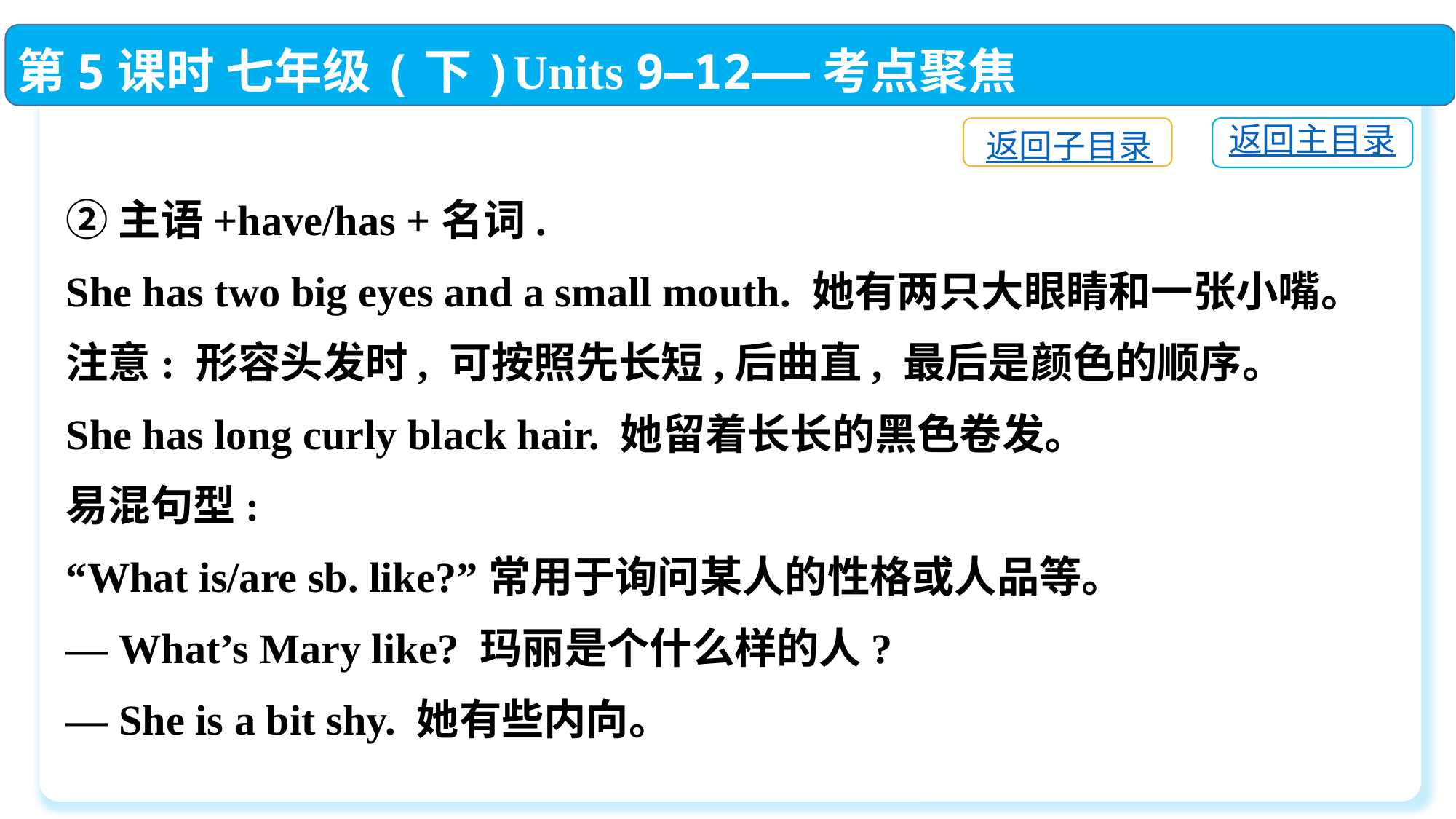

第5课时 七年级(下)Units 9—12——考点聚焦

返回主目录

返回子目录
②主语+have/has +名词.
She has two big eyes and a small mouth. 她有两只大眼睛和一张小嘴。
注意: 形容头发时, 可按照先长短,后曲直, 最后是颜色的顺序。
She has long curly black hair. 她留着长长的黑色卷发。
易混句型:
“What is/are sb. like?”常用于询问某人的性格或人品等。
— What’s Mary like? 玛丽是个什么样的人?
— She is a bit shy. 她有些内向。